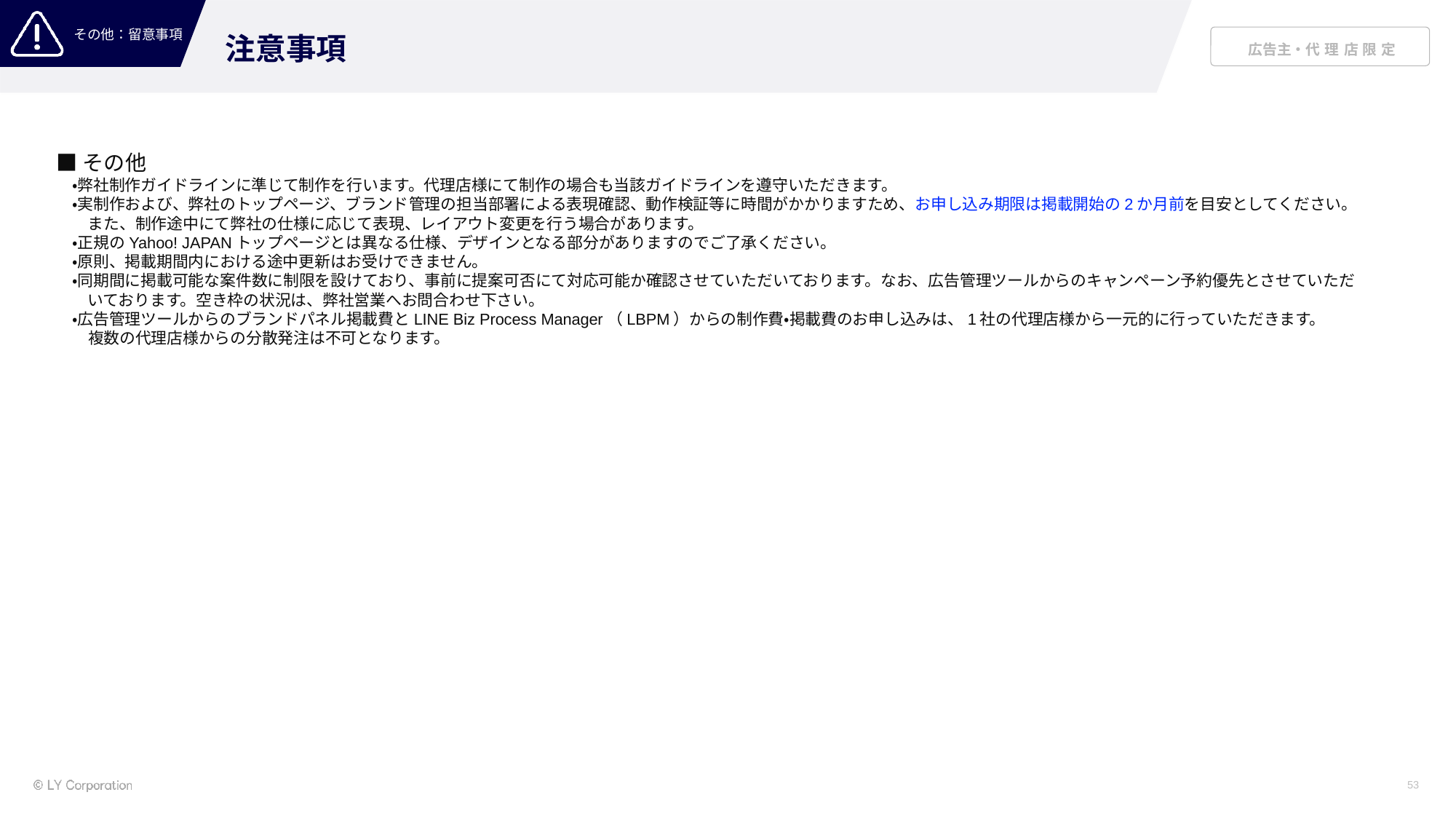

注意事項
■その他
　・弊社制作ガイドラインに準じて制作を行います。代理店様にて制作の場合も当該ガイドラインを遵守いただきます。
　・実制作および、弊社のトップページ、ブランド管理の担当部署による表現確認、動作検証等に時間がかかりますため、お申し込み期限は掲載開始の2か月前を目安としてください。
　　また、制作途中にて弊社の仕様に応じて表現、レイアウト変更を行う場合があります。
　・正規のYahoo! JAPANトップページとは異なる仕様、デザインとなる部分がありますのでご了承ください。
　・原則、掲載期間内における途中更新はお受けできません。
　・同期間に掲載可能な案件数に制限を設けており、事前に提案可否にて対応可能か確認させていただいております。なお、広告管理ツールからのキャンペーン予約優先とさせていただ
　　いております。空き枠の状況は、弊社営業へお問合わせ下さい。
　・広告管理ツールからのブランドパネル掲載費とLINE Biz Process Manager（LBPM）からの制作費・掲載費のお申し込みは、1社の代理店様から一元的に行っていただきます。
　　複数の代理店様からの分散発注は不可となります。